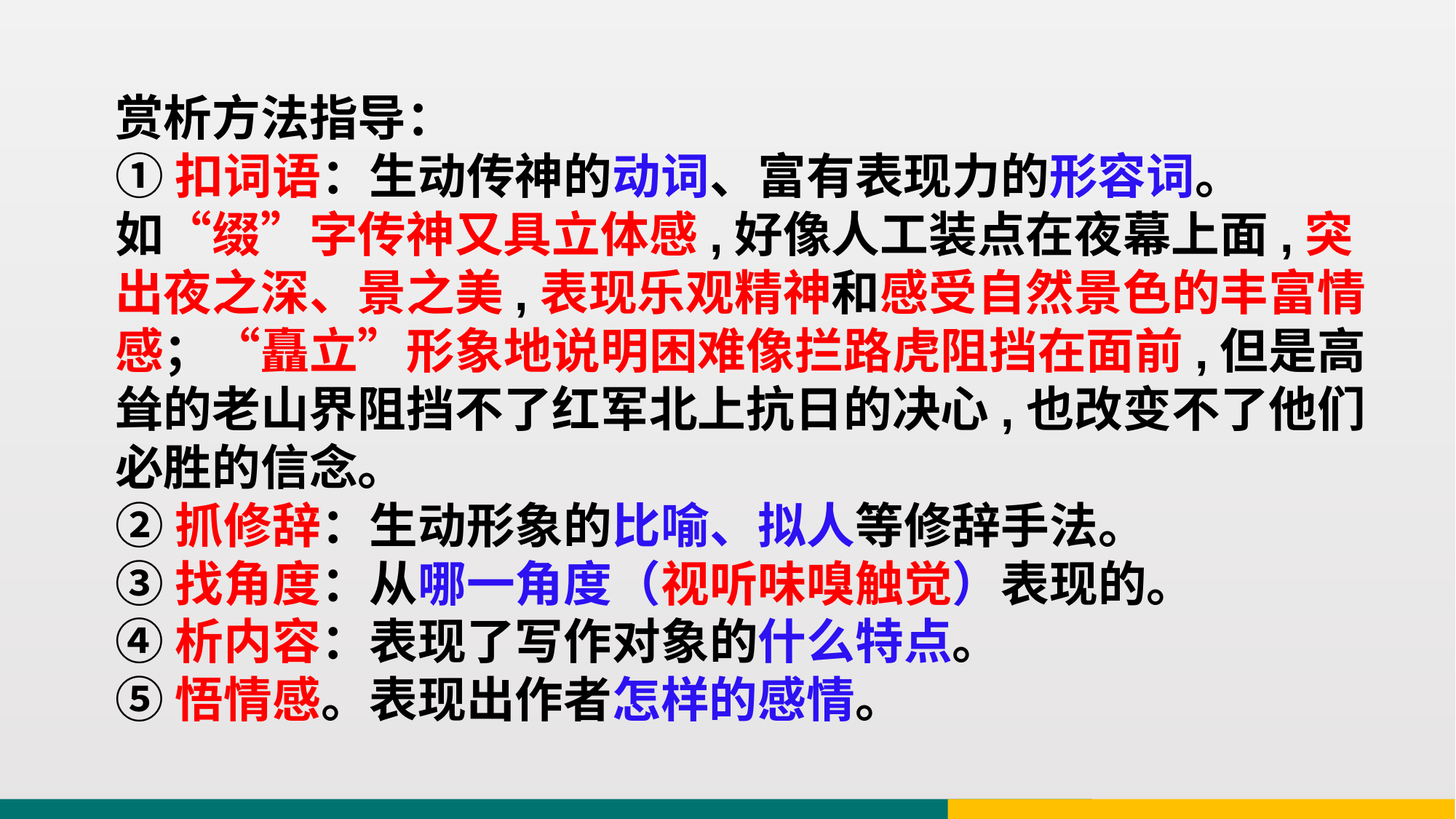

赏析方法指导：
①扣词语：生动传神的动词、富有表现力的形容词。
如“缀”字传神又具立体感,好像人工装点在夜幕上面,突出夜之深、景之美,表现乐观精神和感受自然景色的丰富情感；“矗立”形象地说明困难像拦路虎阻挡在面前,但是高耸的老山界阻挡不了红军北上抗日的决心,也改变不了他们必胜的信念。
②抓修辞：生动形象的比喻、拟人等修辞手法。
③找角度：从哪一角度（视听味嗅触觉）表现的。
④析内容：表现了写作对象的什么特点。
⑤悟情感。表现出作者怎样的感情。